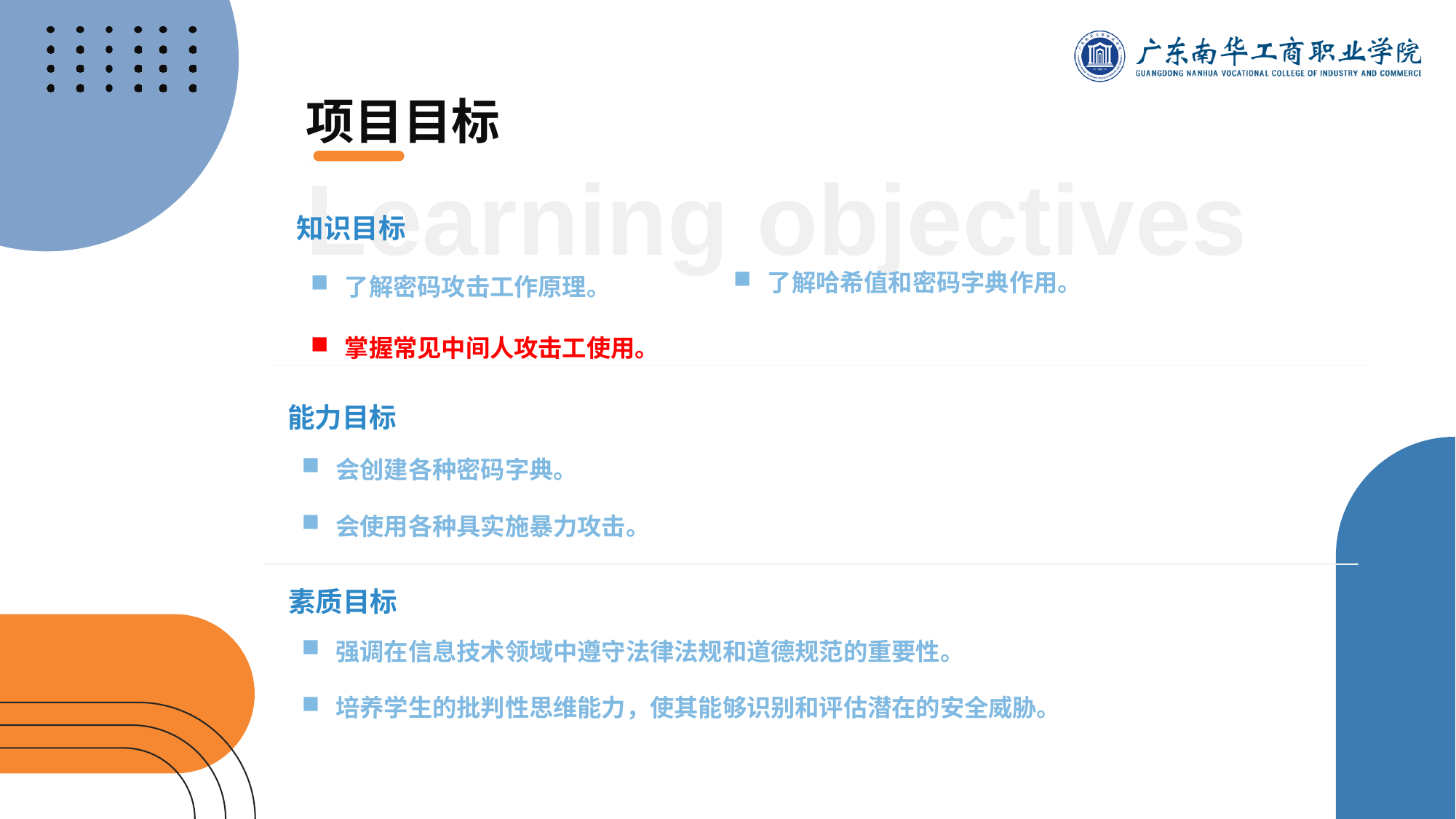

项目目标

Learning objectives
知识目标
了解哈希值和密码字典作用。
了解密码攻击工作原理。
掌握常见中间人攻击工使用。
能力目标

会创建各种密码字典。
会使用各种具实施暴力攻击。
素质目标

强调在信息技术领域中遵守法律法规和道德规范的重要性。
培养学生的批判性思维能力，使其能够识别和评估潜在的安全威胁。